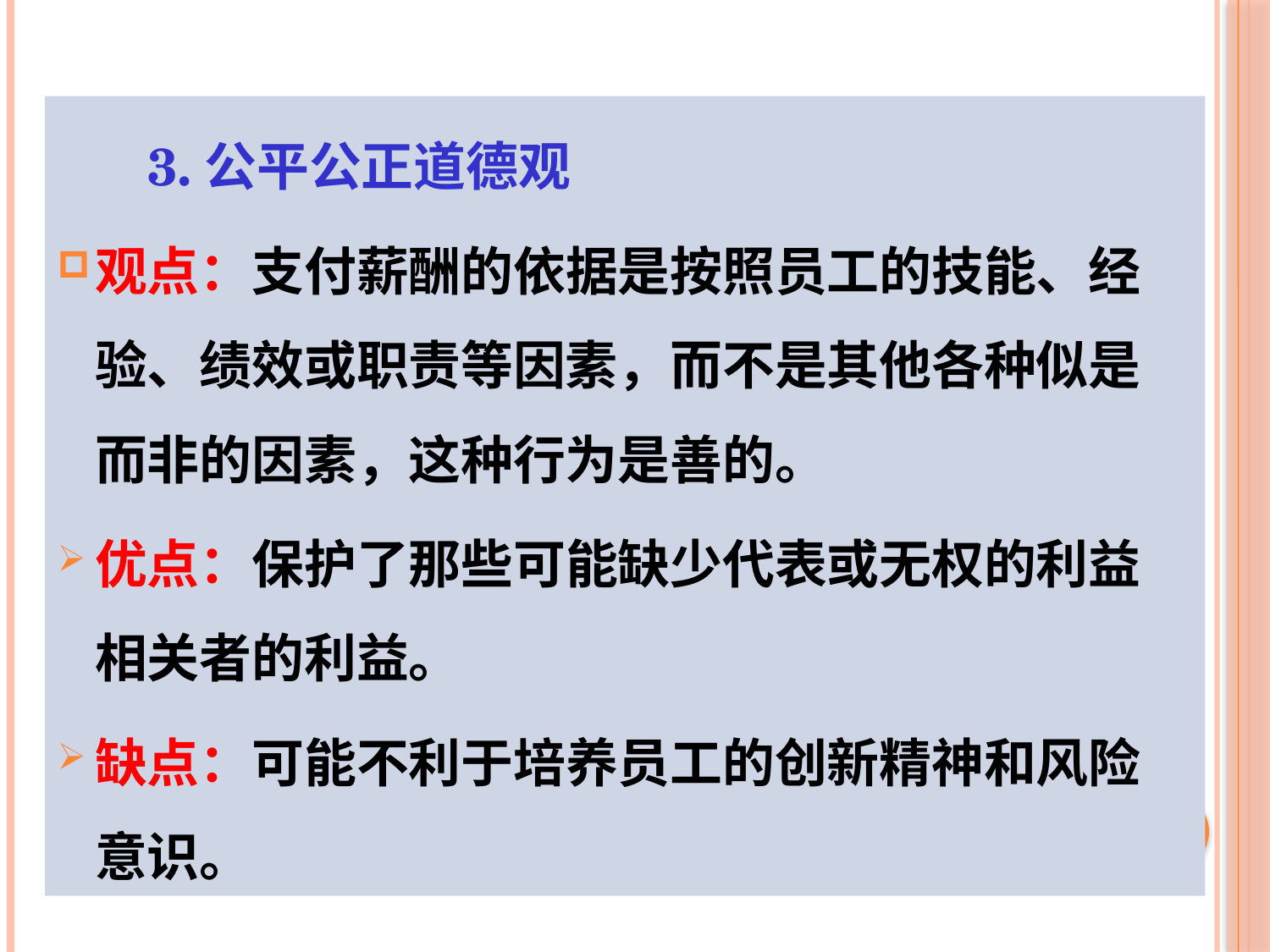

3.公平公正道德观
观点：支付薪酬的依据是按照员工的技能、经验、绩效或职责等因素，而不是其他各种似是而非的因素，这种行为是善的。
优点：保护了那些可能缺少代表或无权的利益相关者的利益。
缺点：可能不利于培养员工的创新精神和风险意识。